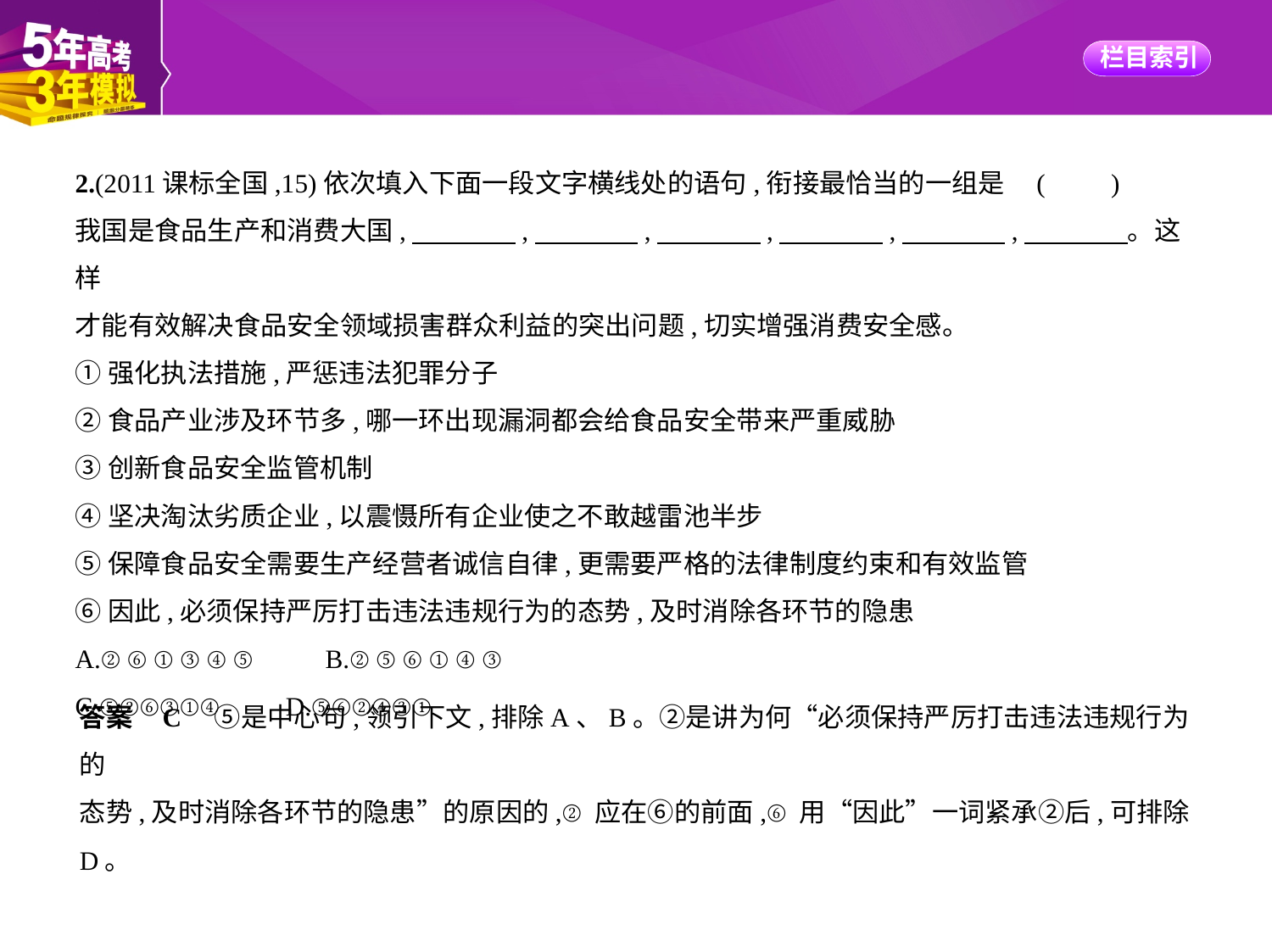

2.(2011课标全国,15)依次填入下面一段文字横线处的语句,衔接最恰当的一组是 (　　)
我国是食品生产和消费大国,　　　    ,　　　    ,　　　    ,　　　    ,　　　    ,　　　    。这样
才能有效解决食品安全领域损害群众利益的突出问题,切实增强消费安全感。
①强化执法措施,严惩违法犯罪分子
②食品产业涉及环节多,哪一环出现漏洞都会给食品安全带来严重威胁
③创新食品安全监管机制
④坚决淘汰劣质企业,以震慑所有企业使之不敢越雷池半步
⑤保障食品安全需要生产经营者诚信自律,更需要严格的法律制度约束和有效监管
⑥因此,必须保持严厉打击违法违规行为的态势,及时消除各环节的隐患
A.②⑥①③④⑤　　B.②⑤⑥①④③
C.⑤②⑥③①④　　D.⑤⑥②④③①
答案    C　⑤是中心句,领引下文,排除A、B。②是讲为何“必须保持严厉打击违法违规行为的
态势,及时消除各环节的隐患”的原因的,②应在⑥的前面,⑥用“因此”一词紧承②后,可排除
D。